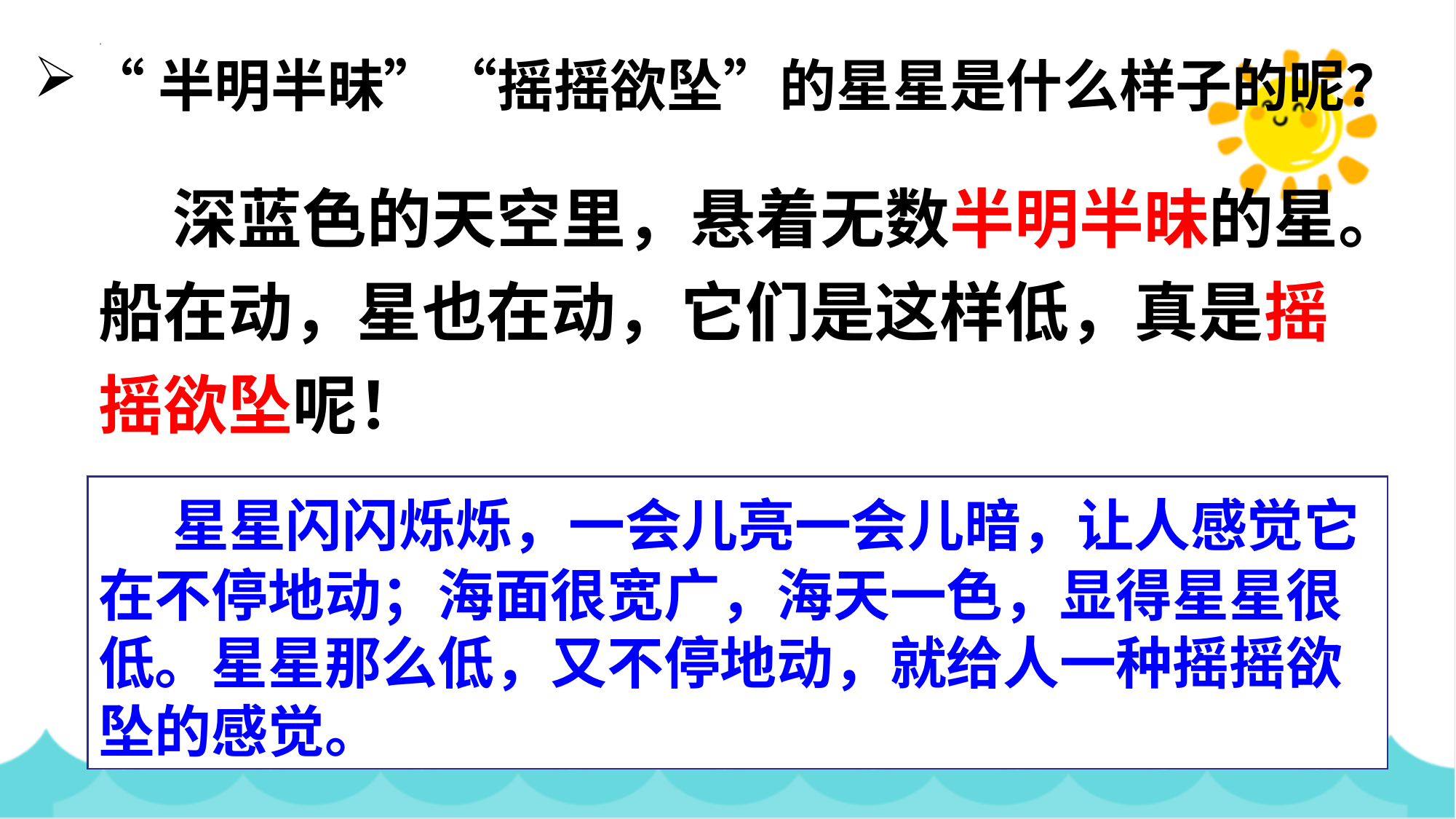

“半明半昧”“摇摇欲坠”的星星是什么样子的呢？
    深蓝色的天空里，悬着无数半明半昧的星。船在动，星也在动，它们是这样低，真是摇摇欲坠呢！
    星星闪闪烁烁，一会儿亮一会儿暗，让人感觉它在不停地动；海面很宽广，海天一色，显得星星很低。星星那么低，又不停地动，就给人一种摇摇欲坠的感觉。